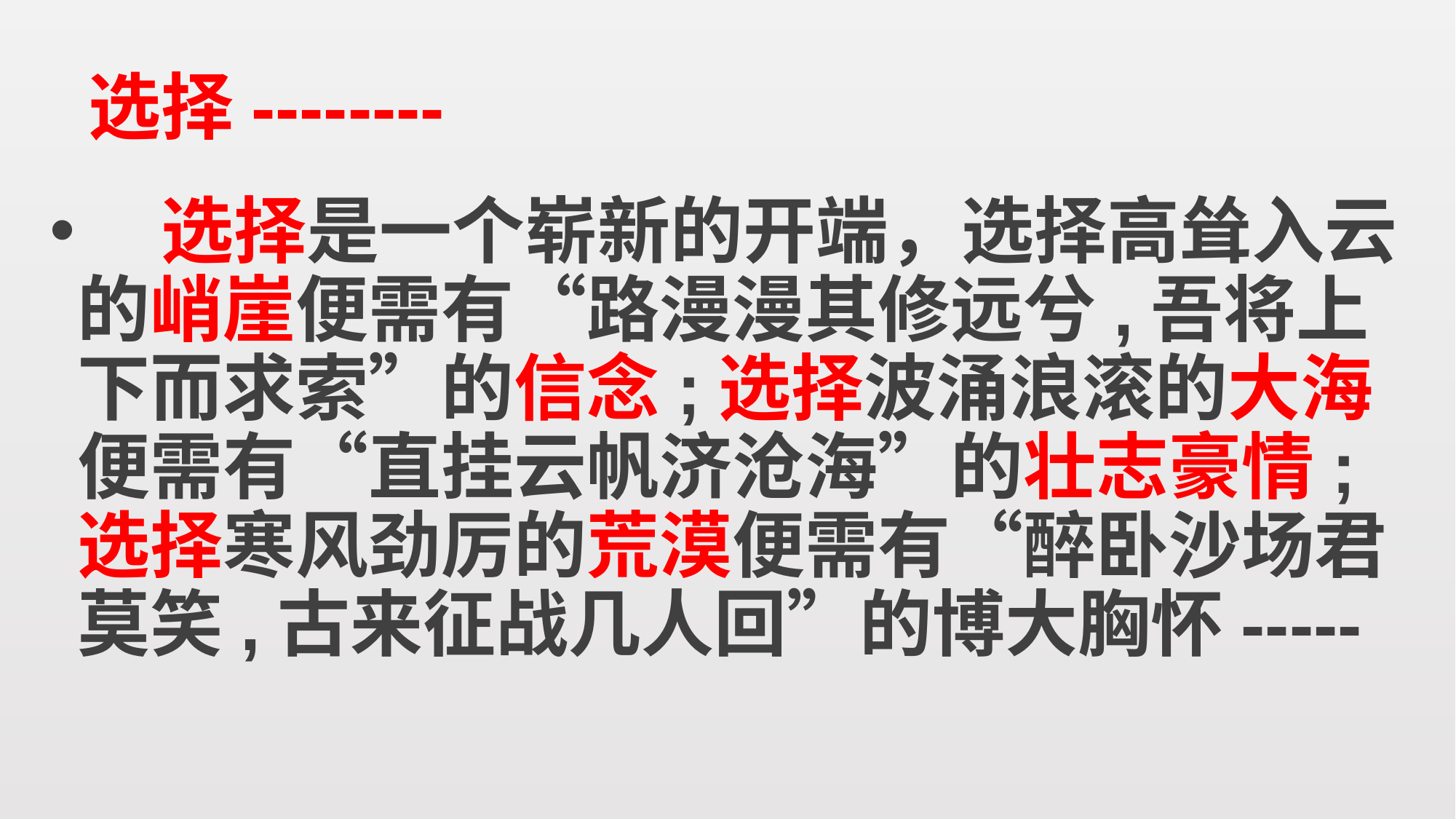

# 选择--------
    选择是一个崭新的开端，选择高耸入云的峭崖便需有“路漫漫其修远兮,吾将上下而求索”的信念;选择波涌浪滚的大海便需有“直挂云帆济沧海”的壮志豪情;选择寒风劲厉的荒漠便需有“醉卧沙场君莫笑,古来征战几人回”的博大胸怀-----